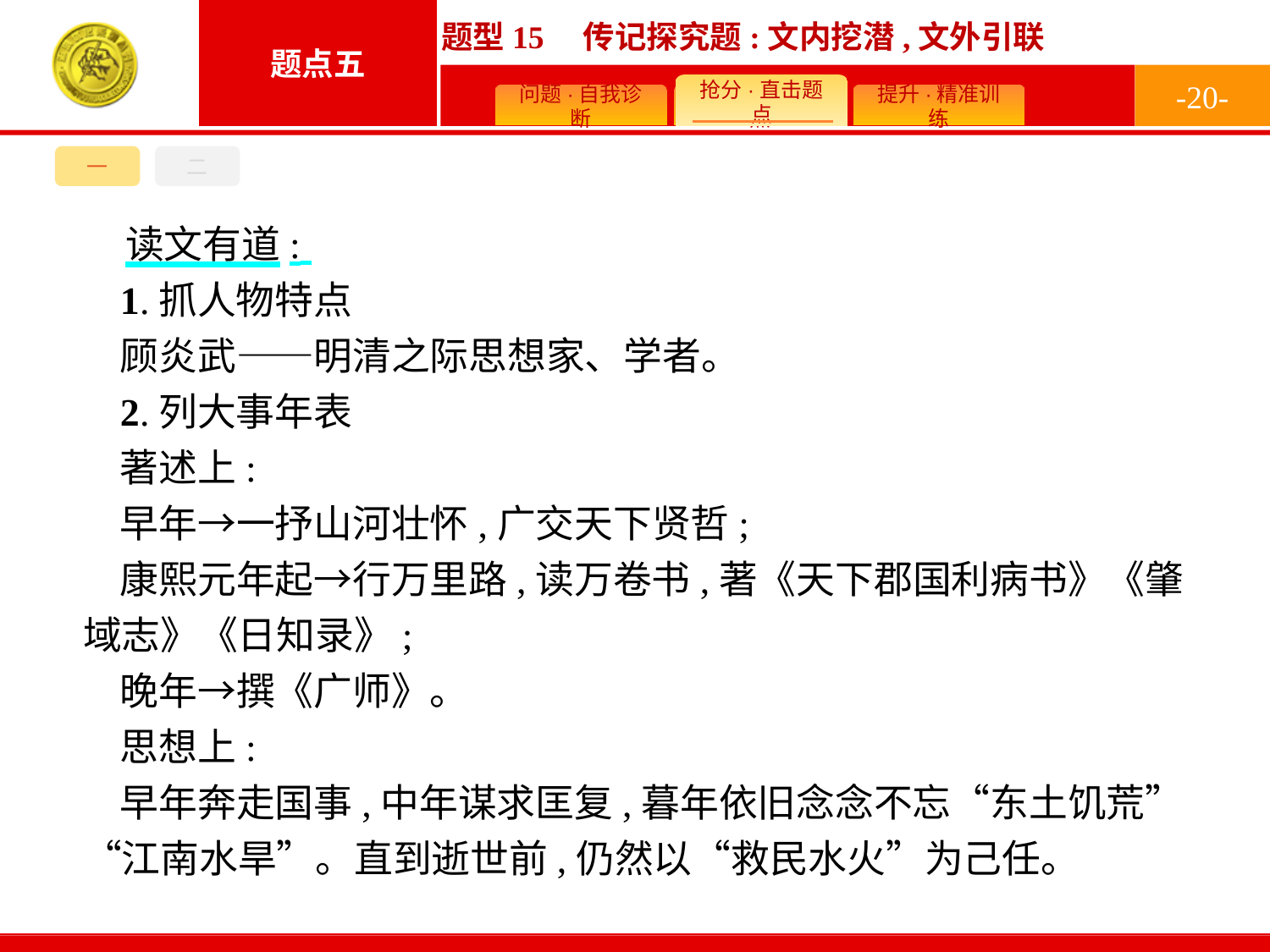

-20-
一
二
读文有道:
1.抓人物特点
顾炎武——明清之际思想家、学者。
2.列大事年表
著述上:
早年→一抒山河壮怀,广交天下贤哲;
康熙元年起→行万里路,读万卷书,著《天下郡国利病书》《肇域志》《日知录》;
晚年→撰《广师》。
思想上:
早年奔走国事,中年谋求匡复,暮年依旧念念不忘“东土饥荒”“江南水旱”。直到逝世前,仍然以“救民水火”为己任。